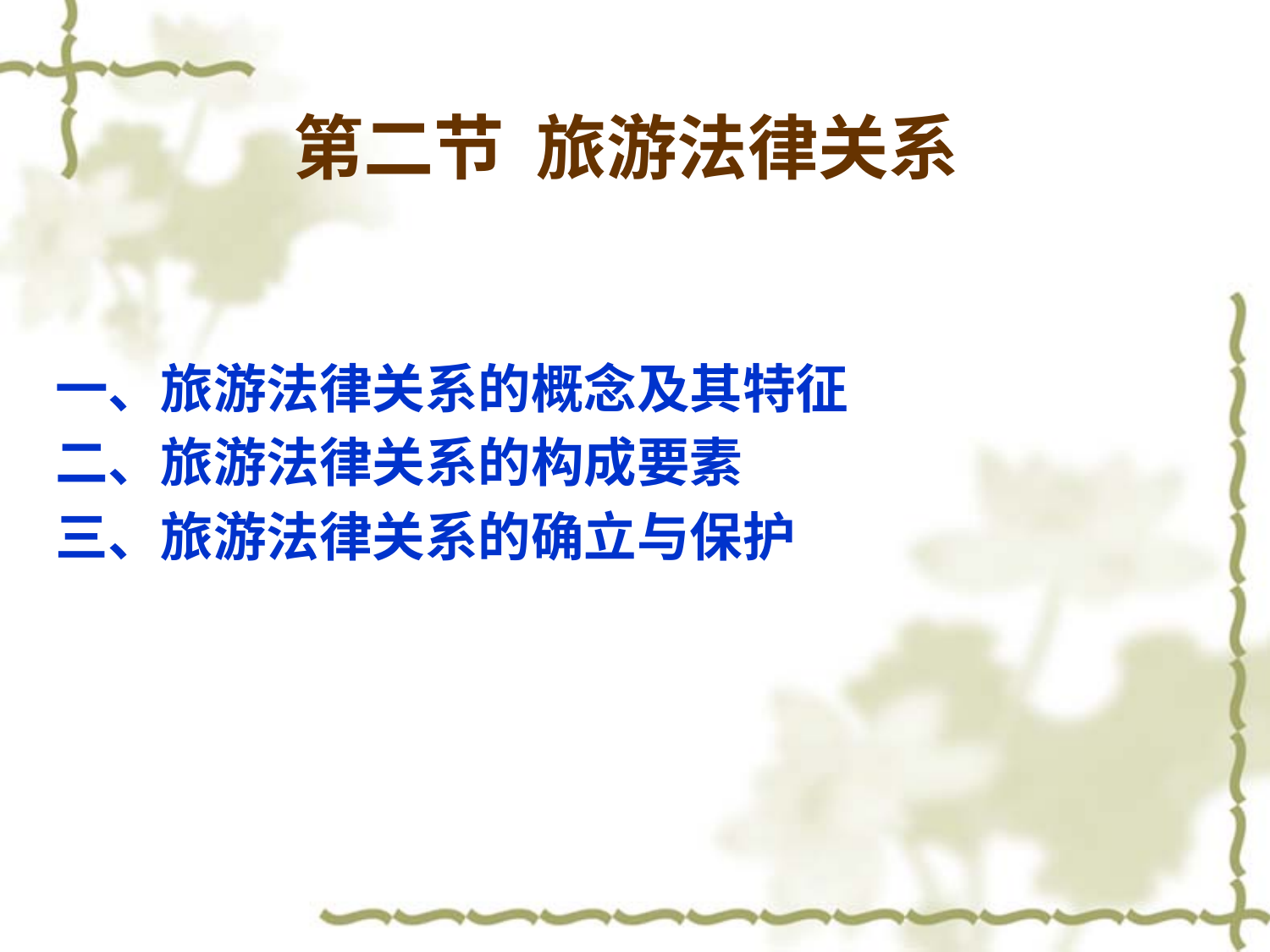

# 第二节  旅游法律关系

一、旅游法律关系的概念及其特征
二、旅游法律关系的构成要素
三、旅游法律关系的确立与保护